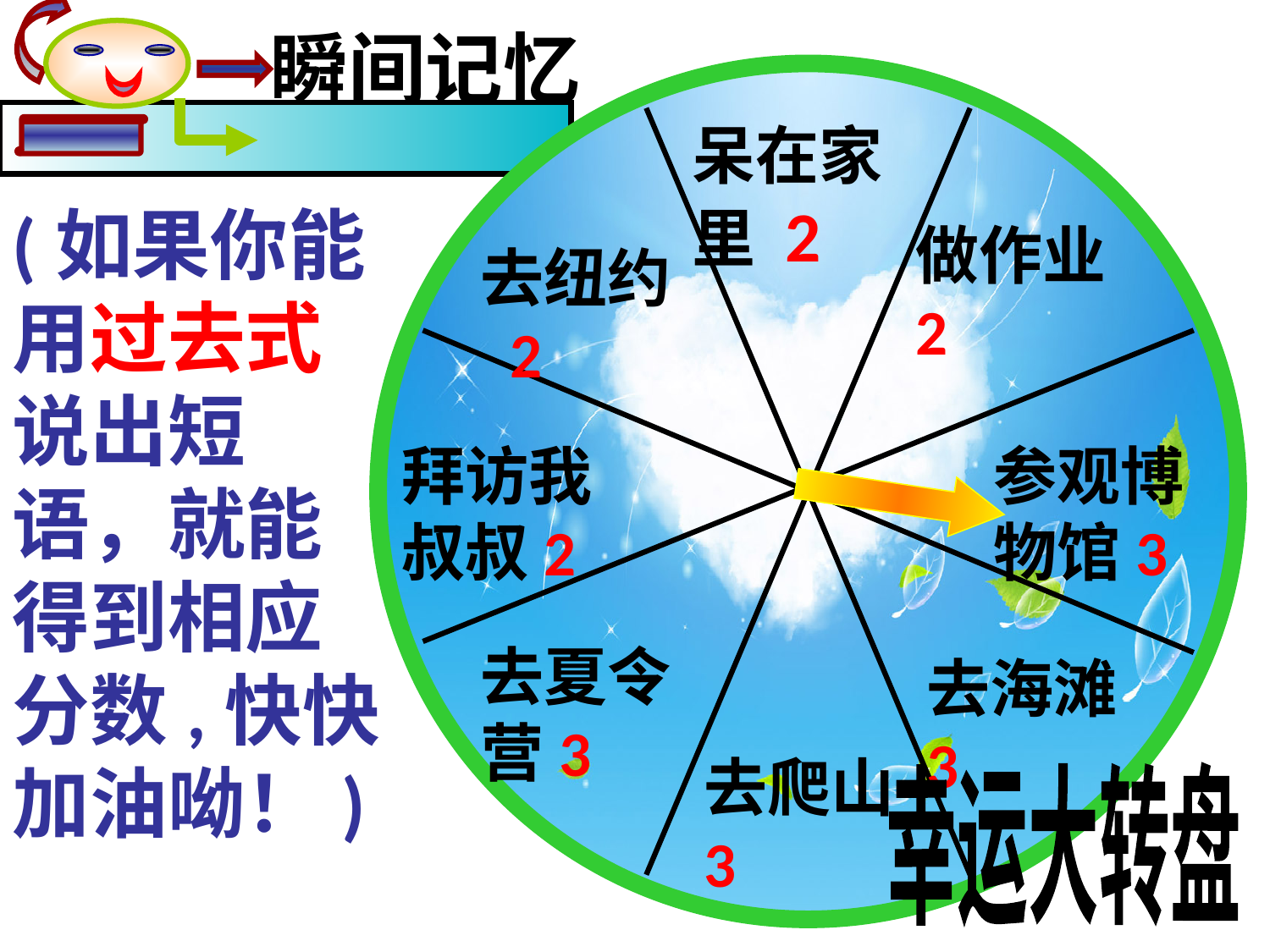

瞬间记忆

呆在家里 2
做作业2
去纽约    2

拜访我叔叔2
参观博物馆3
去夏令营3
去海滩3
去爬山 3
(如果你能用过去式说出短语，就能得到相应分数,快快加油呦！)

幸运大转盘